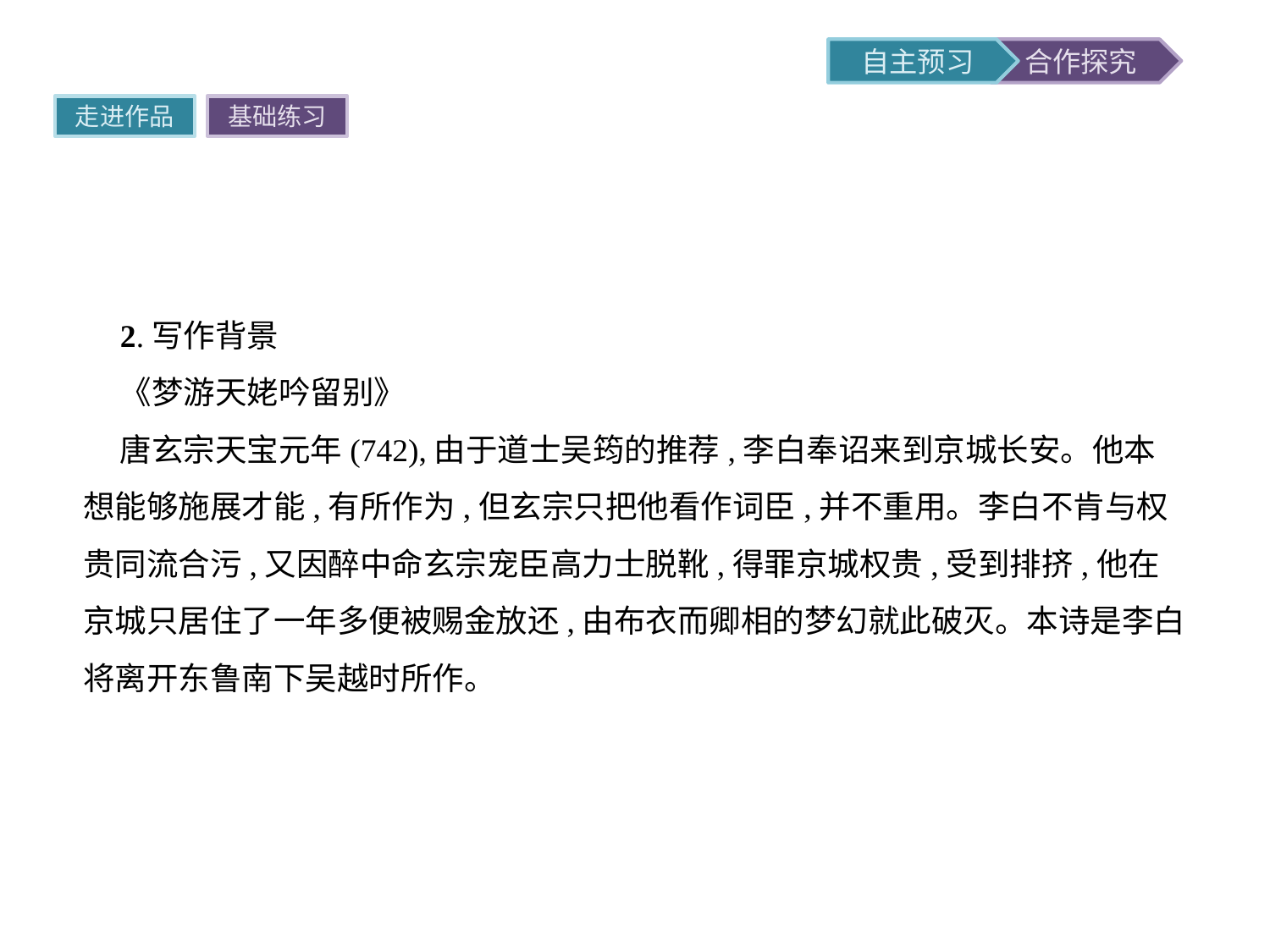

走进作品
基础练习
2.写作背景
《梦游天姥吟留别》
唐玄宗天宝元年(742),由于道士吴筠的推荐,李白奉诏来到京城长安。他本想能够施展才能,有所作为,但玄宗只把他看作词臣,并不重用。李白不肯与权贵同流合污,又因醉中命玄宗宠臣高力士脱靴,得罪京城权贵,受到排挤,他在京城只居住了一年多便被赐金放还,由布衣而卿相的梦幻就此破灭。本诗是李白将离开东鲁南下吴越时所作。